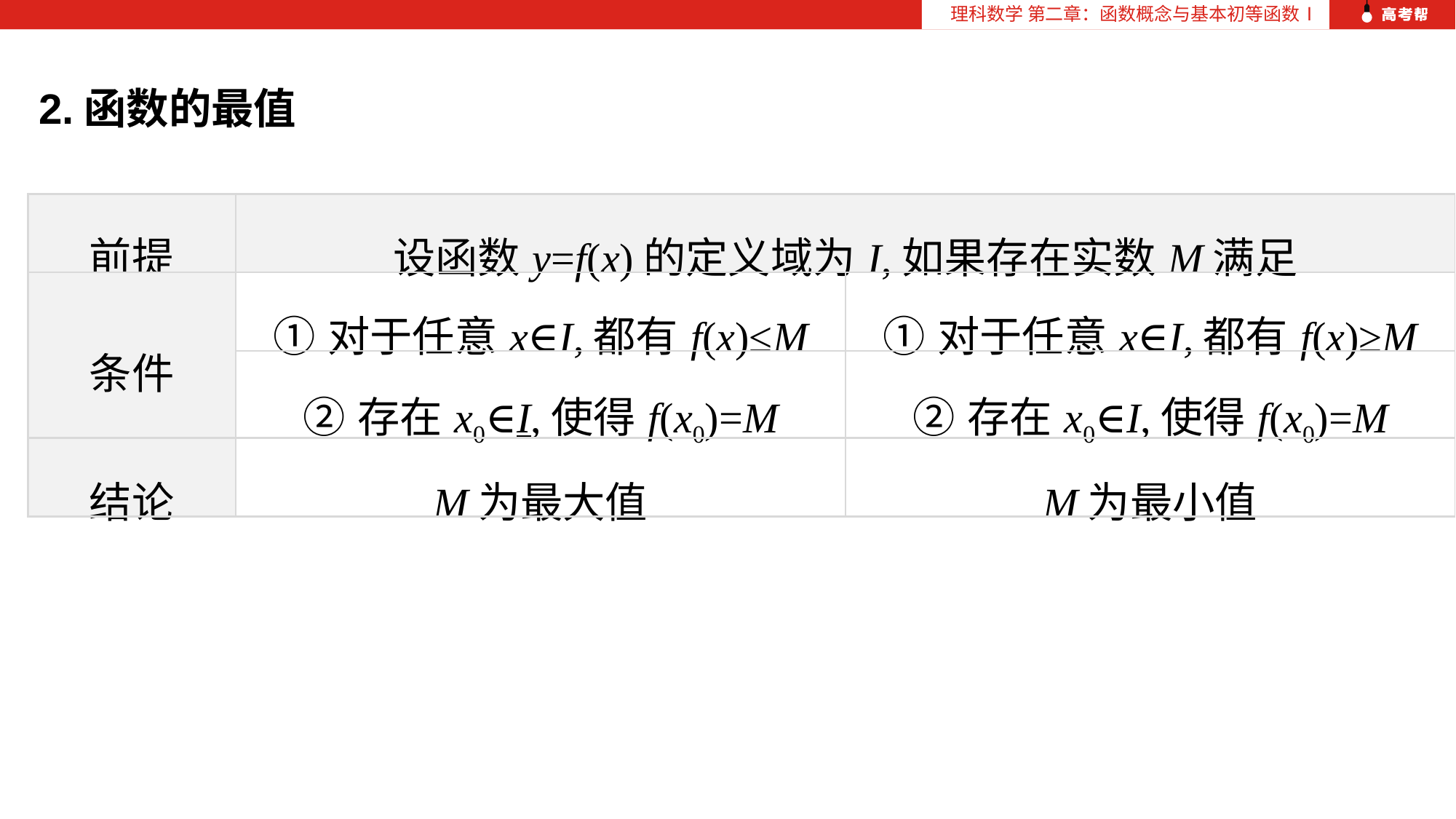

理科数学 第二章：函数概念与基本初等函数Ⅰ

2.函数的最值
| 前提 | 设函数y=f(x)的定义域为I,如果存在实数M满足 |  |
| --- | --- | --- |
| 条件 | ①对于任意x∈I,都有f(x)≤M | ①对于任意x∈I,都有f(x)≥M |
|  | ②存在x0∈I,使得f(x0)=M | ②存在x0∈I,使得f(x0)=M |
| 结论 | M为最大值 | M为最小值 |